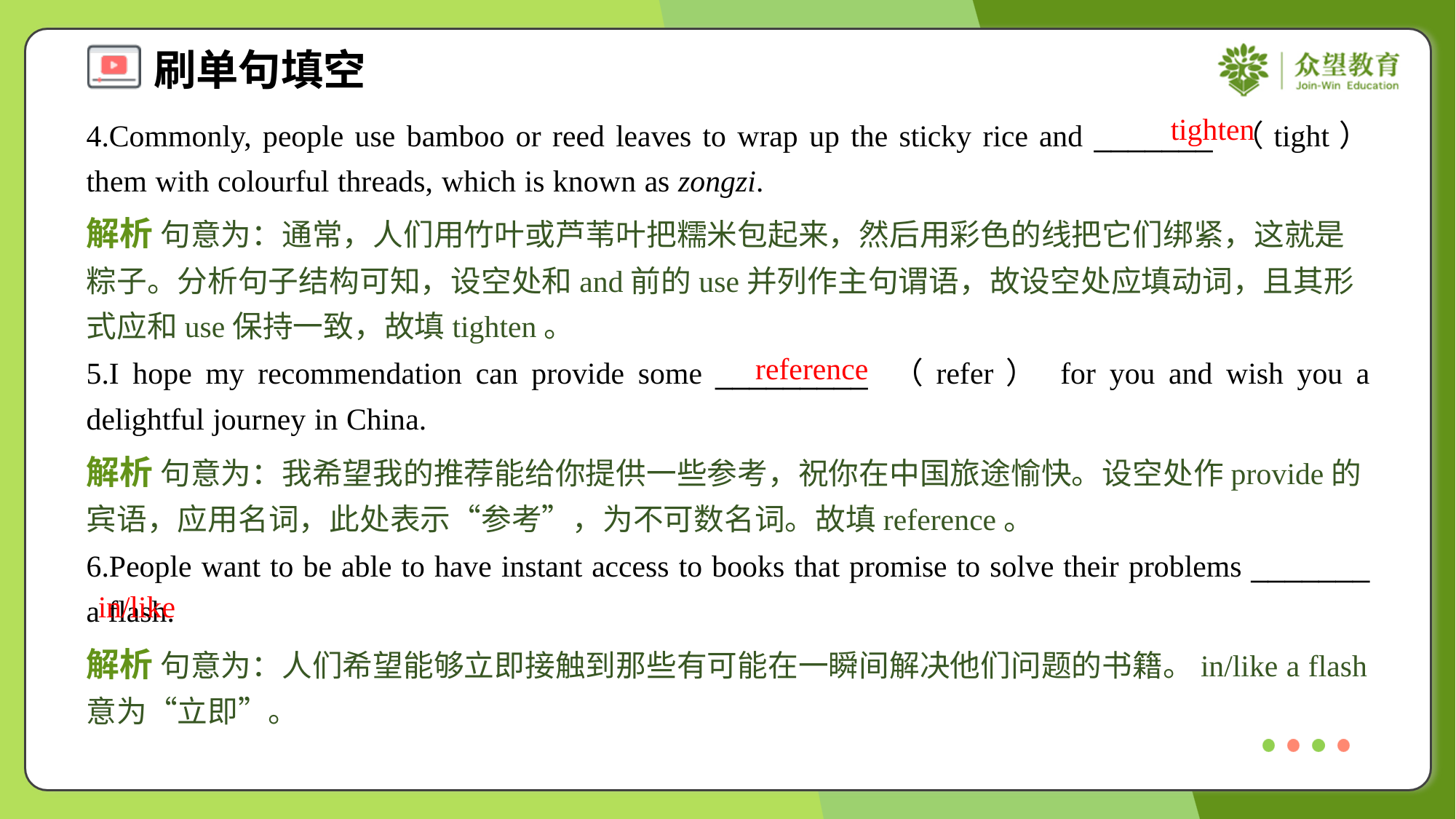

tighten
4.Commonly, people use bamboo or reed leaves to wrap up the sticky rice and _______ （tight） them with colourful threads, which is known as zongzi.
解析 句意为：通常，人们用竹叶或芦苇叶把糯米包起来，然后用彩色的线把它们绑紧，这就是粽子。分析句子结构可知，设空处和and前的use并列作主句谓语，故设空处应填动词，且其形式应和use保持一致，故填tighten。
reference
5.I hope my recommendation can provide some _________ （refer） for you and wish you a delightful journey in China.
解析 句意为：我希望我的推荐能给你提供一些参考，祝你在中国旅途愉快。设空处作provide的宾语，应用名词，此处表示“参考”，为不可数名词。故填reference。
6.People want to be able to have instant access to books that promise to solve their problems _______ a flash.
in/like
解析 句意为：人们希望能够立即接触到那些有可能在一瞬间解决他们问题的书籍。in/like a flash意为“立即”。